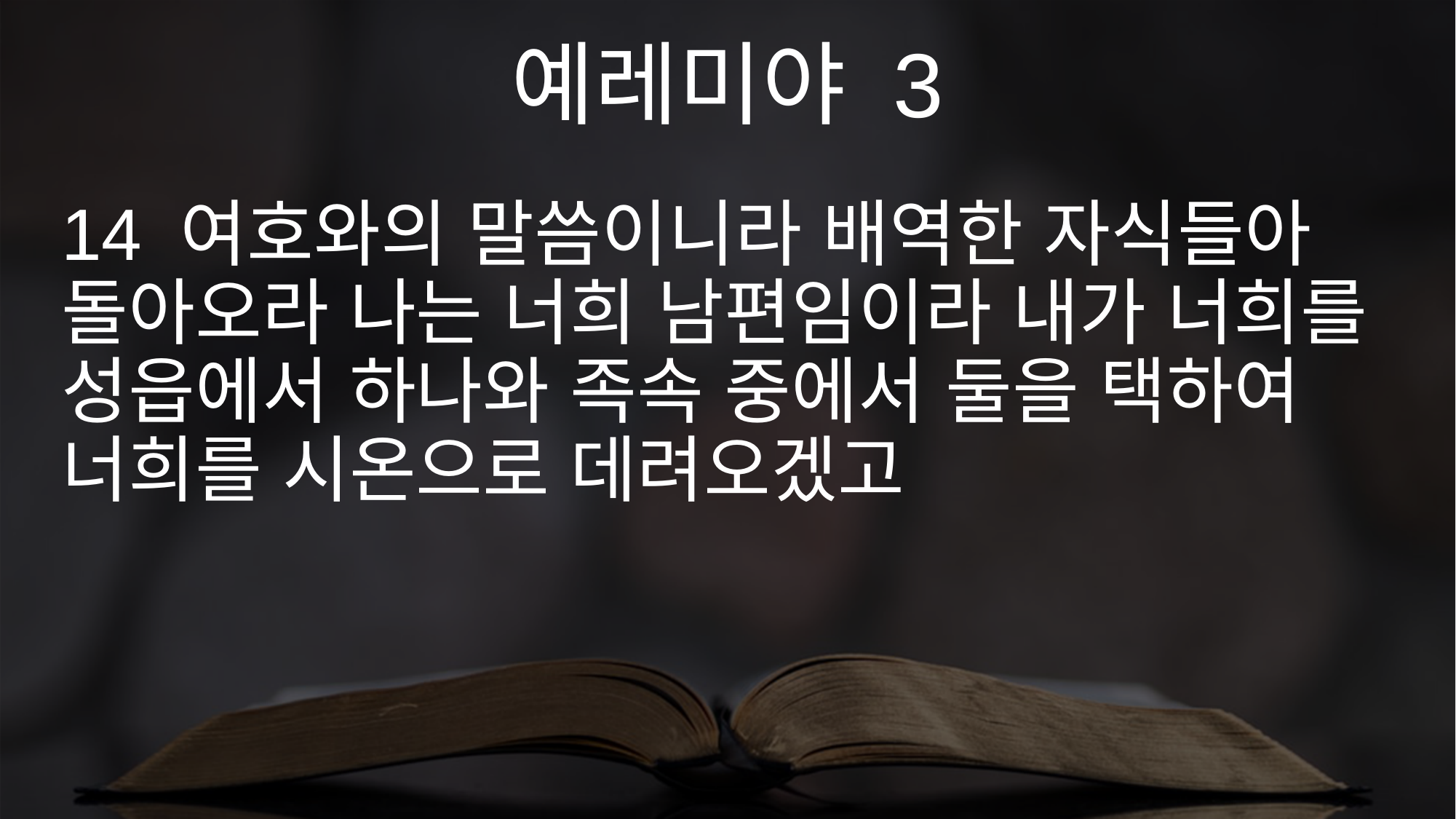

예레미야 3
14 여호와의 말씀이니라 배역한 자식들아 돌아오라 나는 너희 남편임이라 내가 너희를 성읍에서 하나와 족속 중에서 둘을 택하여 너희를 시온으로 데려오겠고